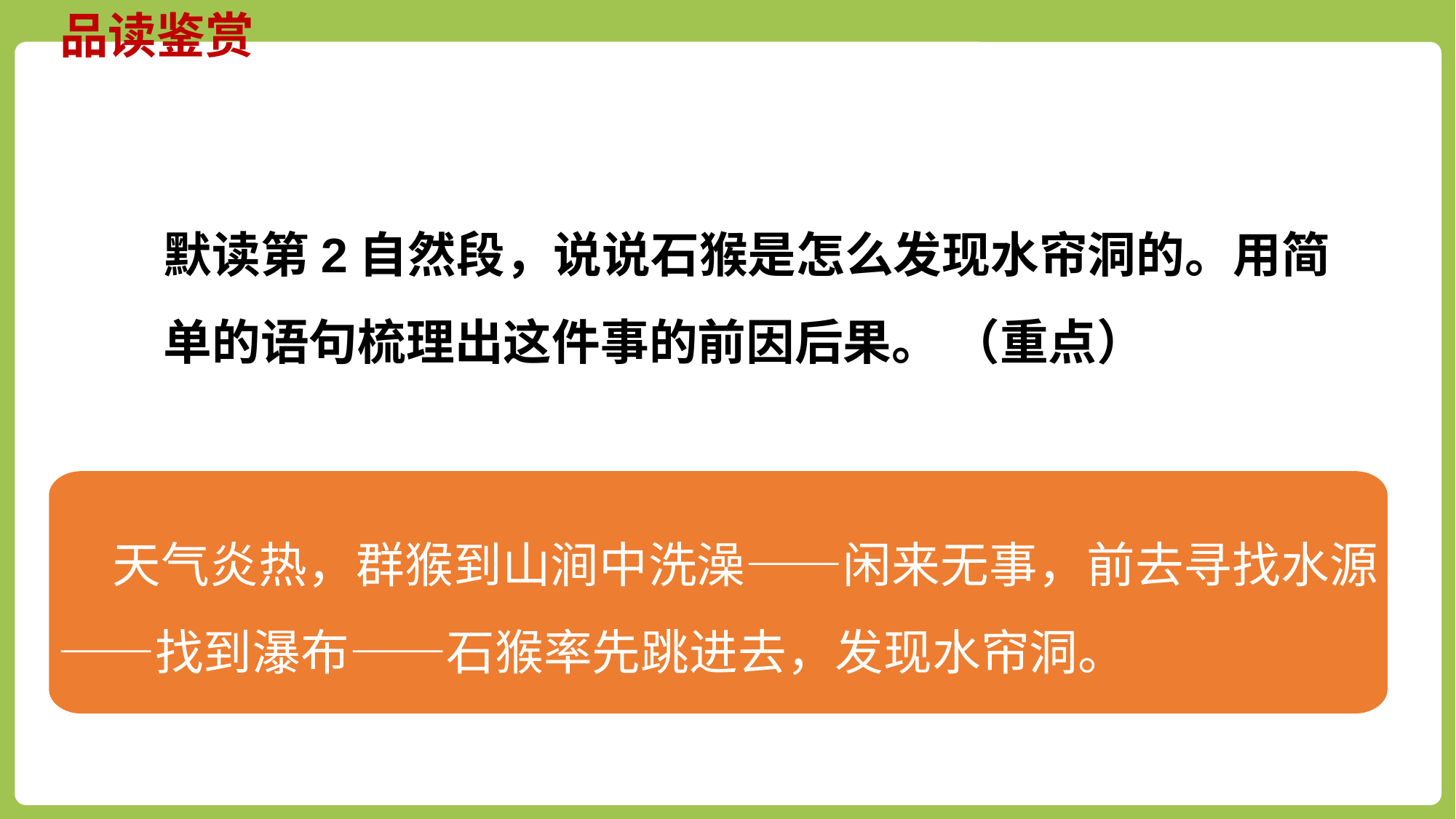

品读鉴赏
默读第2自然段，说说石猴是怎么发现水帘洞的。用简单的语句梳理出这件事的前因后果。 （重点）
天气炎热，群猴到山涧中洗澡——闲来无事，前去寻找水源——找到瀑布——石猴率先跳进去，发现水帘洞。